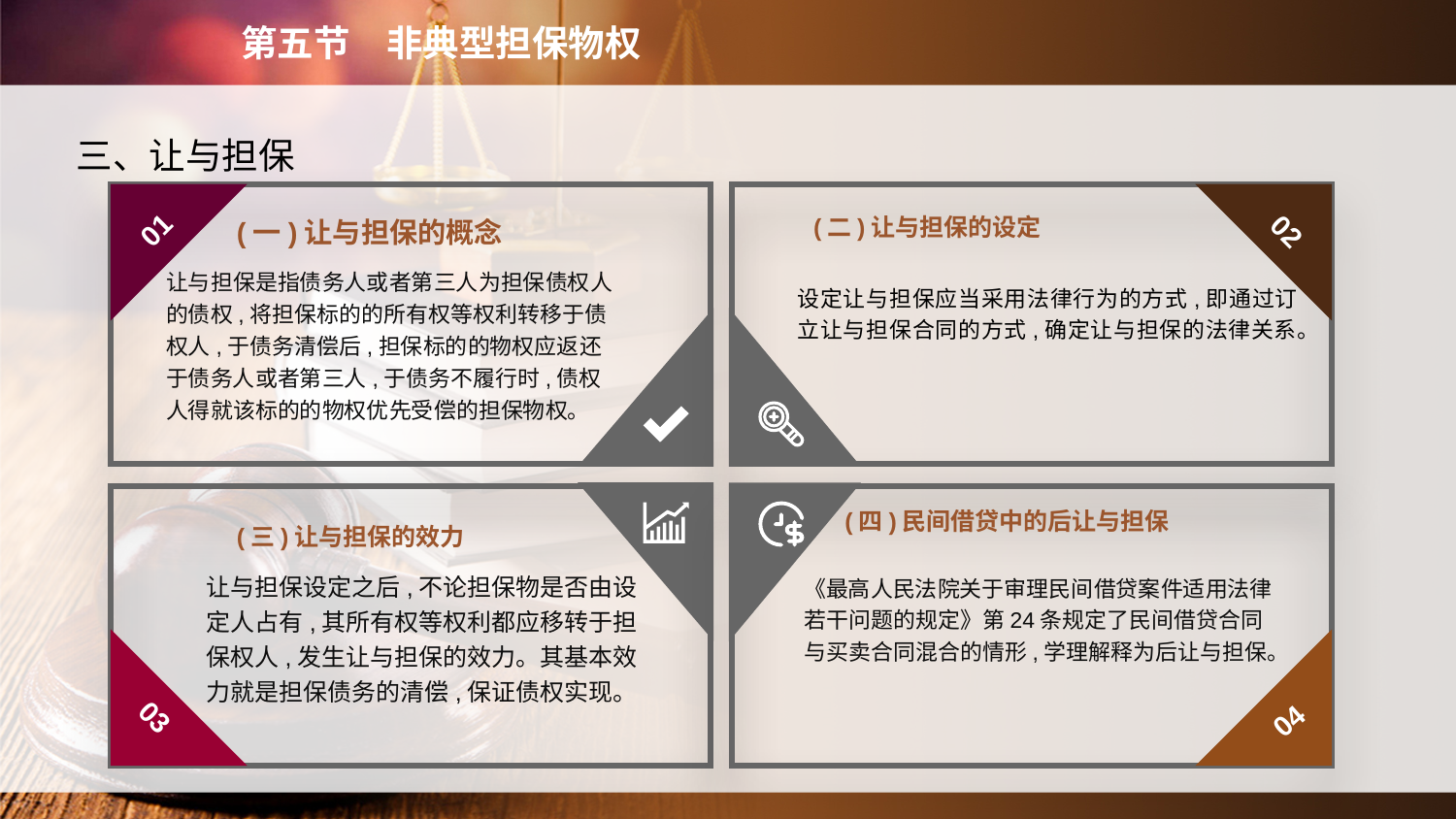

第五节　非典型担保物权
三、让与担保

(二)让与担保的设定
01
02
(一)让与担保的概念
让与担保是指债务人或者第三人为担保债权人的债权,将担保标的的所有权等权利转移于债权人,于债务清偿后,担保标的的物权应返还于债务人或者第三人,于债务不履行时,债权人得就该标的的物权优先受偿的担保物权。
设定让与担保应当采用法律行为的方式,即通过订立让与担保合同的方式,确定让与担保的法律关系。

(四)民间借贷中的后让与担保

(三)让与担保的效力
让与担保设定之后,不论担保物是否由设定人占有,其所有权等权利都应移转于担保权人,发生让与担保的效力。其基本效力就是担保债务的清偿,保证债权实现。
《最高人民法院关于审理民间借贷案件适用法律若干问题的规定》第24条规定了民间借贷合同与买卖合同混合的情形,学理解释为后让与担保。

03
04